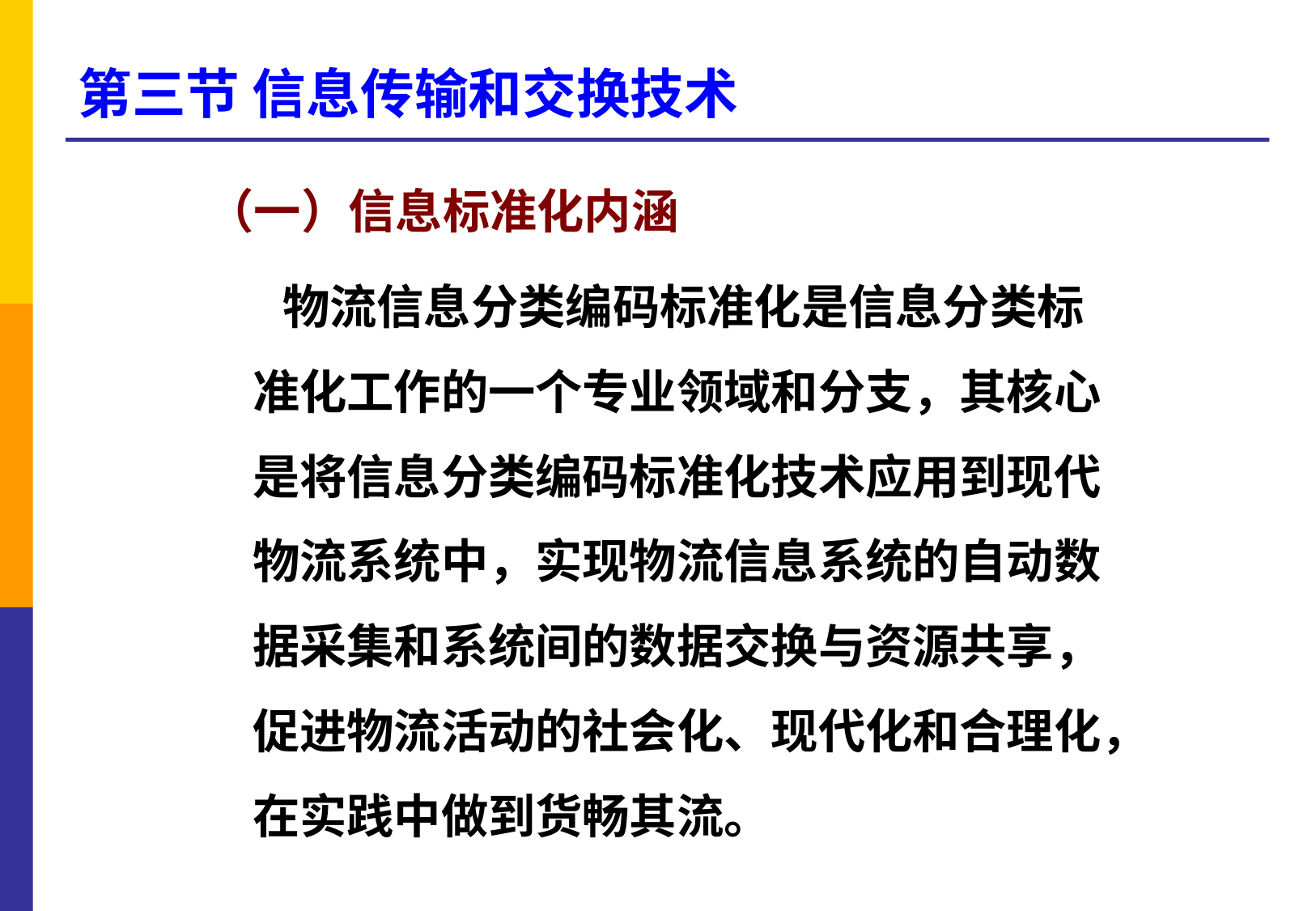

# 第三节 信息传输和交换技术
（一）信息标准化内涵
      物流信息分类编码标准化是信息分类标准化工作的一个专业领域和分支，其核心是将信息分类编码标准化技术应用到现代物流系统中，实现物流信息系统的自动数据采集和系统间的数据交换与资源共享，促进物流活动的社会化、现代化和合理化，在实践中做到货畅其流。